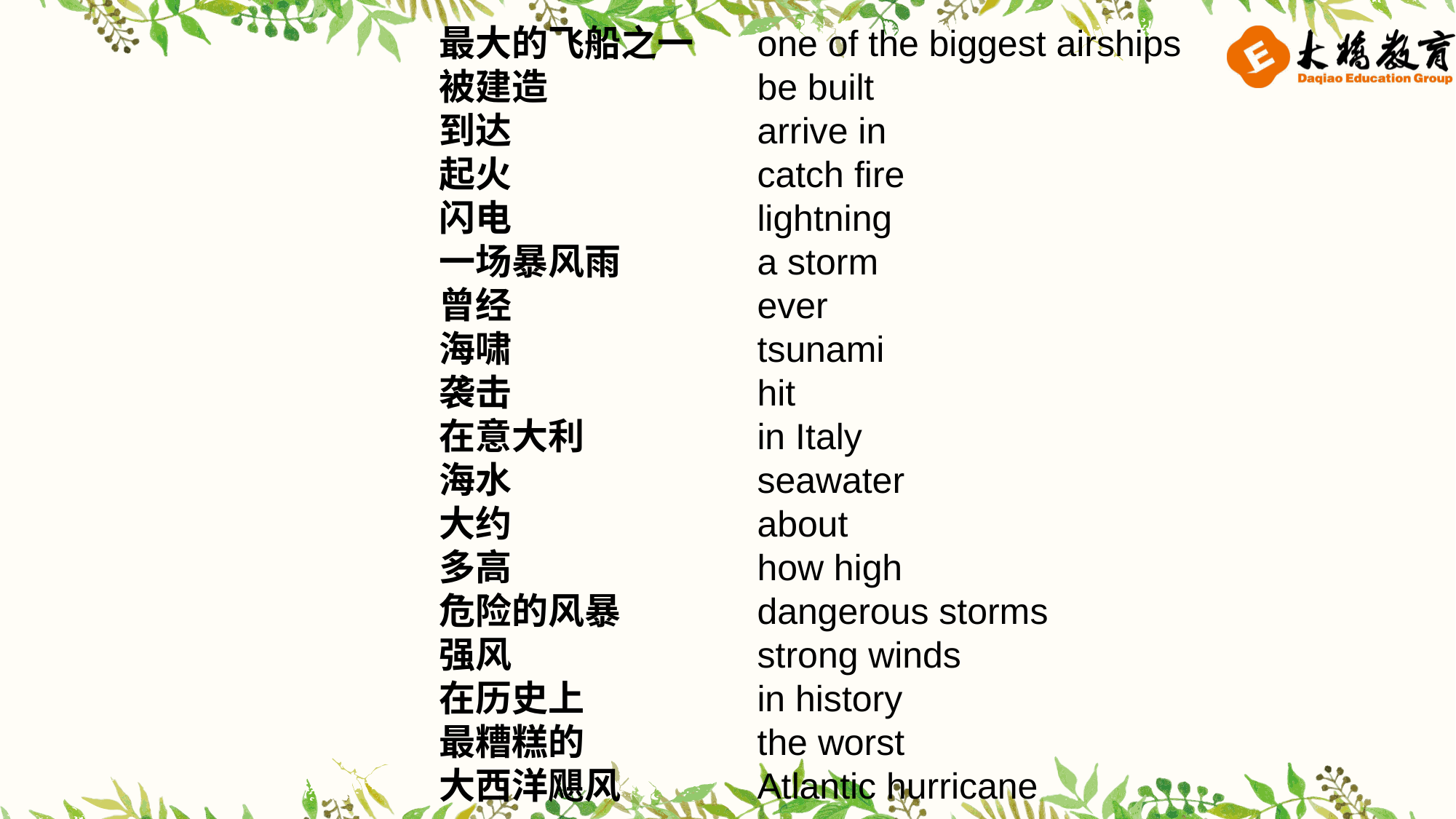

最大的飞船之一
被建造
到达
起火
闪电
一场暴风雨
曾经
海啸
袭击
在意大利
海水
大约
多高
危险的风暴
强风
在历史上
最糟糕的
大西洋飓风

one of the biggest airships
be built
arrive in
catch fire
lightning
a storm
ever
tsunami
hit
in Italy
seawater
about
how high
dangerous storms
strong winds
in history
the worst
Atlantic hurricane